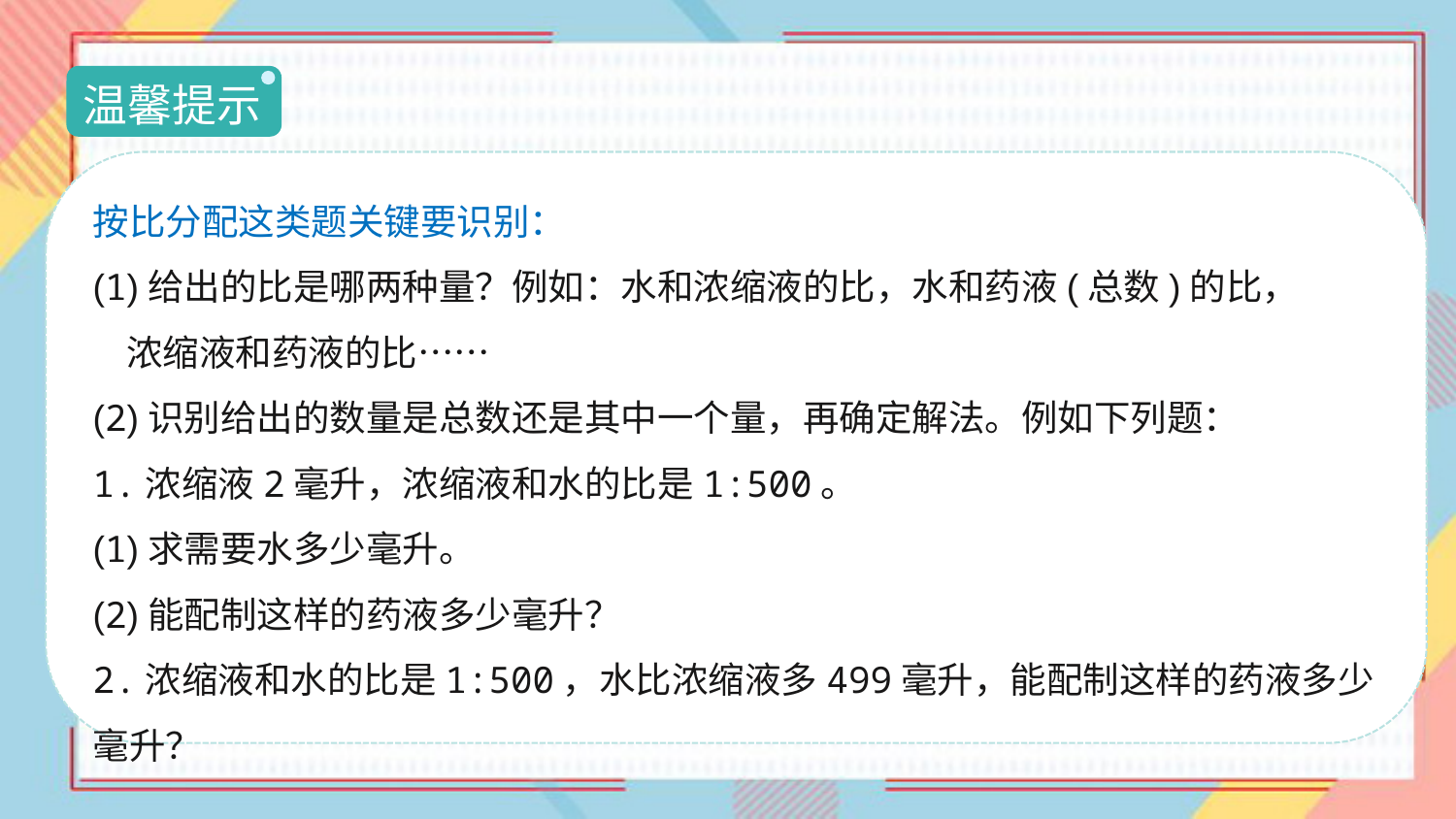

温馨提示

按比分配这类题关键要识别：
(1)给出的比是哪两种量？例如：水和浓缩液的比，水和药液(总数)的比，
   浓缩液和药液的比……
(2)识别给出的数量是总数还是其中一个量，再确定解法。例如下列题：
1.浓缩液2毫升，浓缩液和水的比是1:500。
(1)求需要水多少毫升。
(2)能配制这样的药液多少毫升？
2.浓缩液和水的比是1:500，水比浓缩液多499毫升，能配制这样的药液多少毫升？